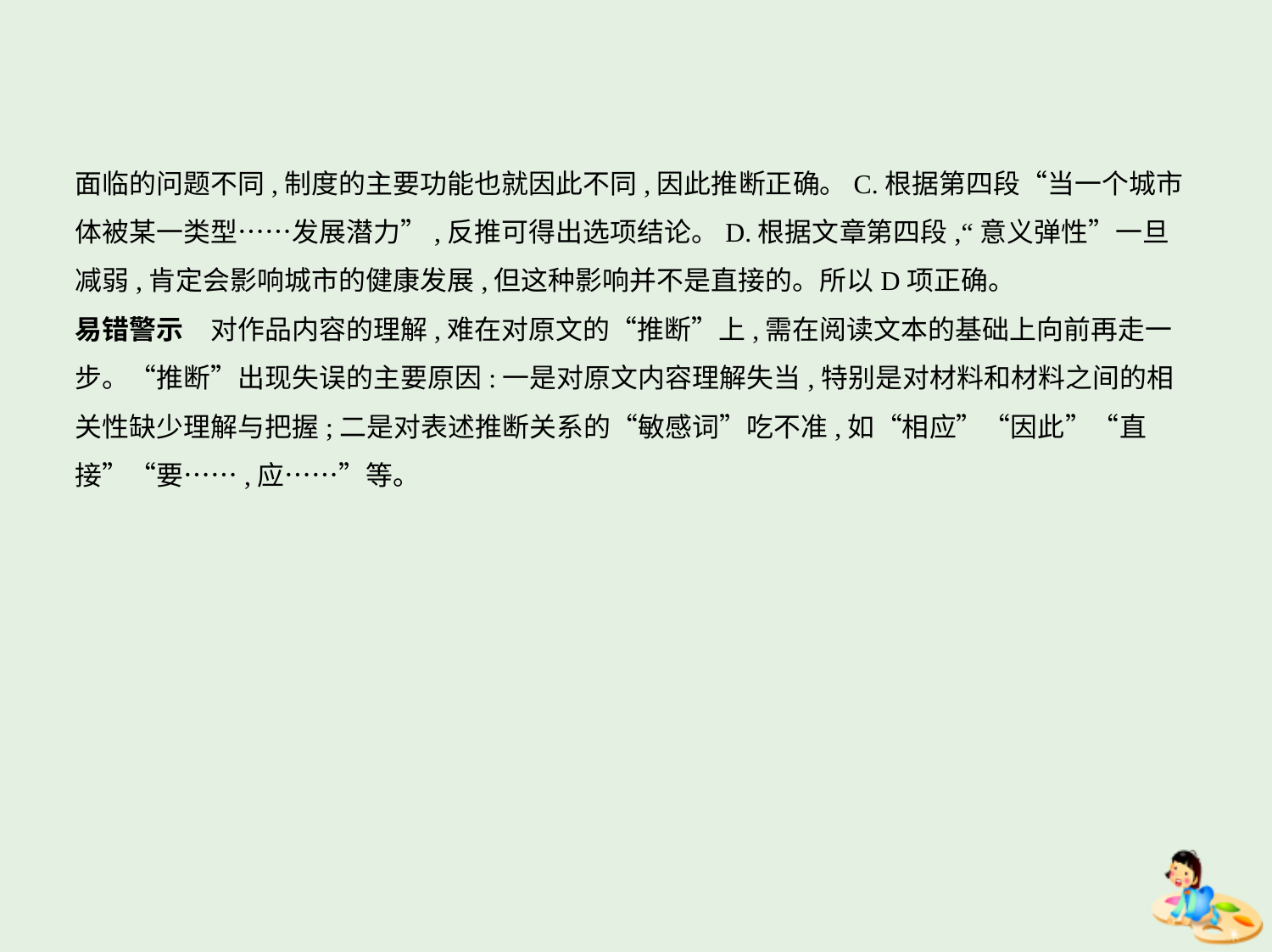

面临的问题不同,制度的主要功能也就因此不同,因此推断正确。C.根据第四段“当一个城市
体被某一类型……发展潜力”,反推可得出选项结论。D.根据文章第四段,“意义弹性”一旦
减弱,肯定会影响城市的健康发展,但这种影响并不是直接的。所以D项正确。
易错警示　对作品内容的理解,难在对原文的“推断”上,需在阅读文本的基础上向前再走一
步。“推断”出现失误的主要原因:一是对原文内容理解失当,特别是对材料和材料之间的相
关性缺少理解与把握;二是对表述推断关系的“敏感词”吃不准,如“相应”“因此”“直
接”“要……,应……”等。